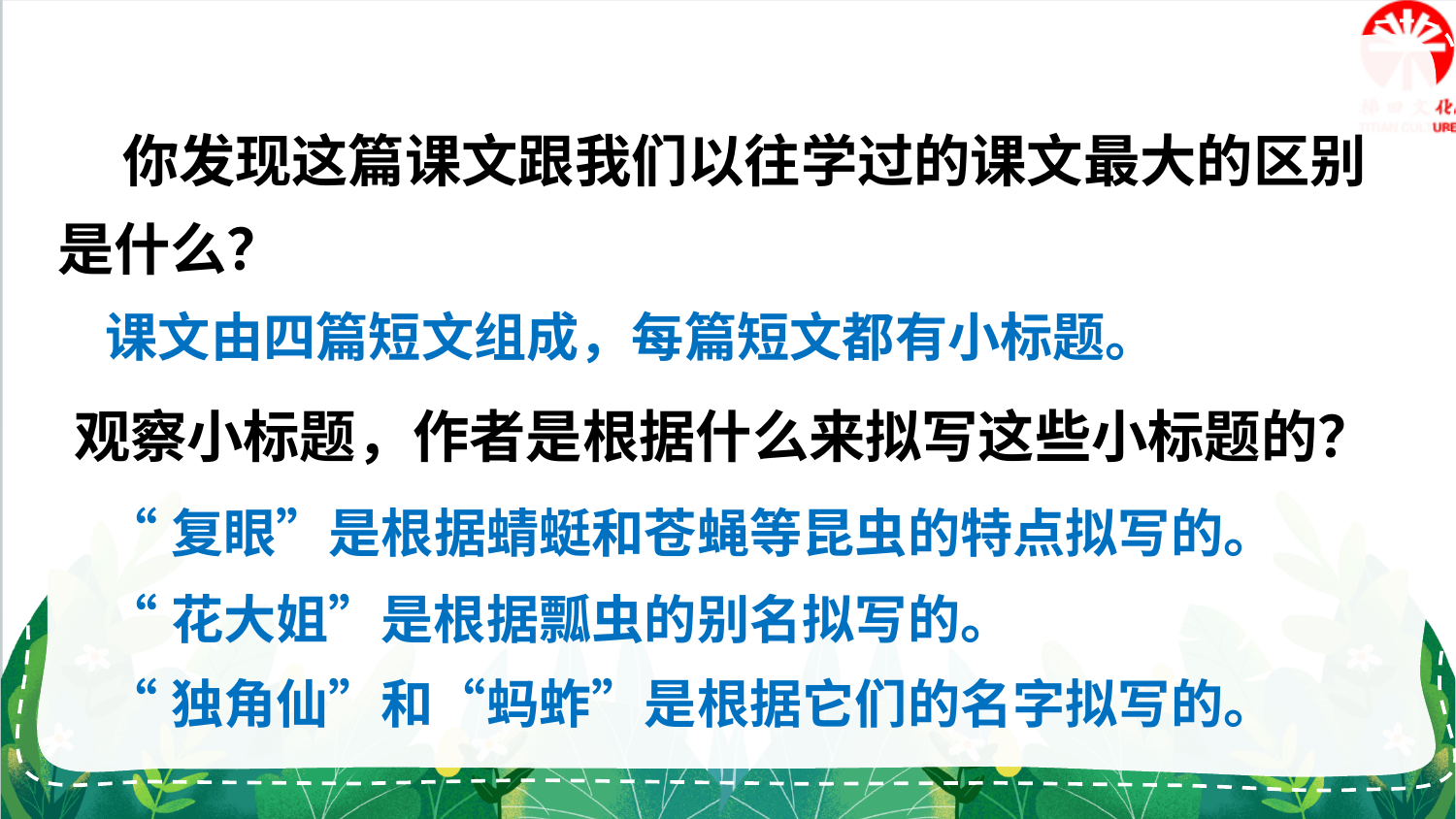

你发现这篇课文跟我们以往学过的课文最大的区别是什么？
课文由四篇短文组成，每篇短文都有小标题。
观察小标题，作者是根据什么来拟写这些小标题的？
“复眼”是根据蜻蜓和苍蝇等昆虫的特点拟写的。
“花大姐”是根据瓢虫的别名拟写的。
“独角仙”和“蚂蚱”是根据它们的名字拟写的。